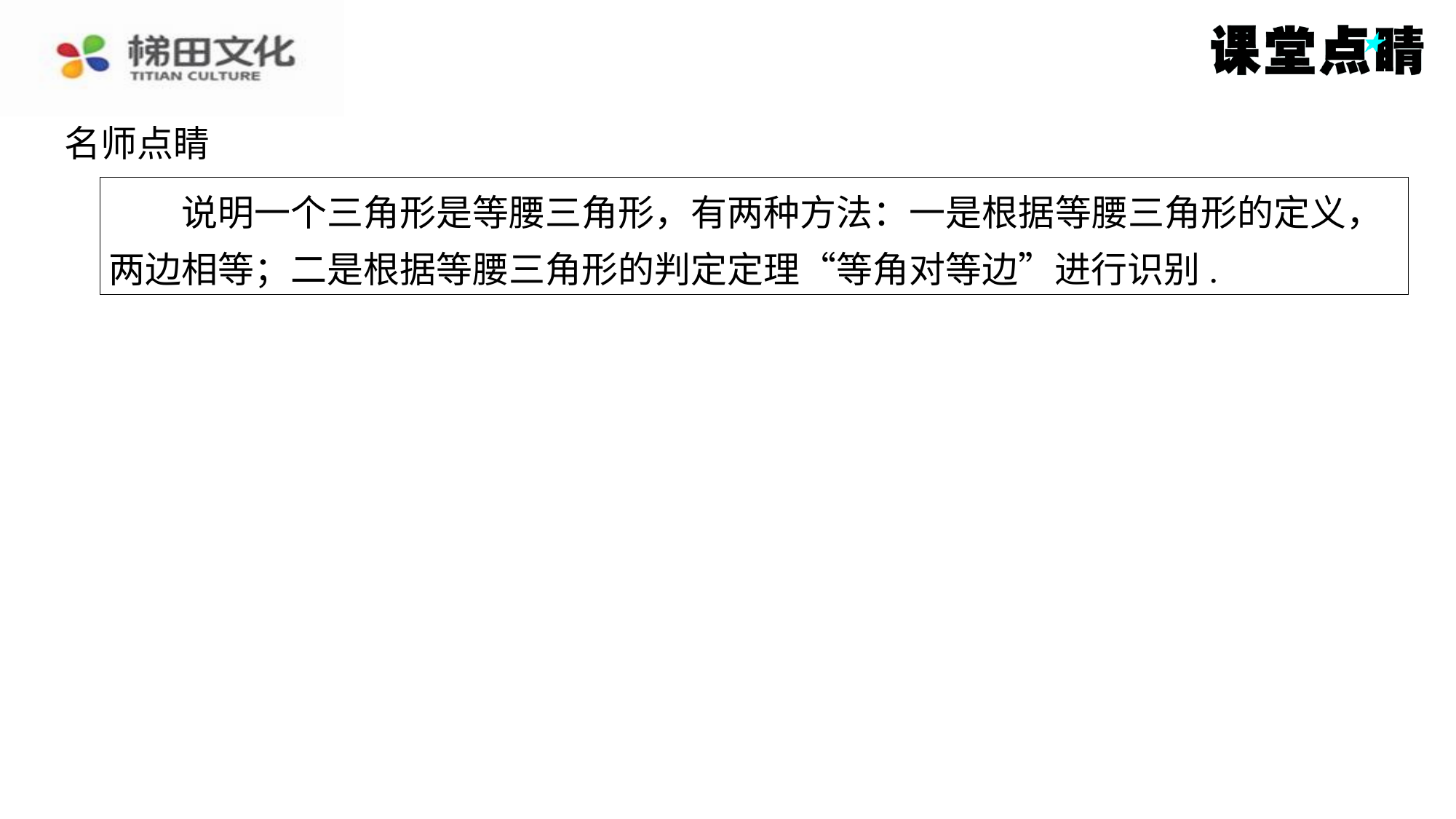

名师点睛
　　说明一个三角形是等腰三角形，有两种方法：一是根据等腰三角形的定义，
两边相等；二是根据等腰三角形的判定定理“等角对等边”进行识别.